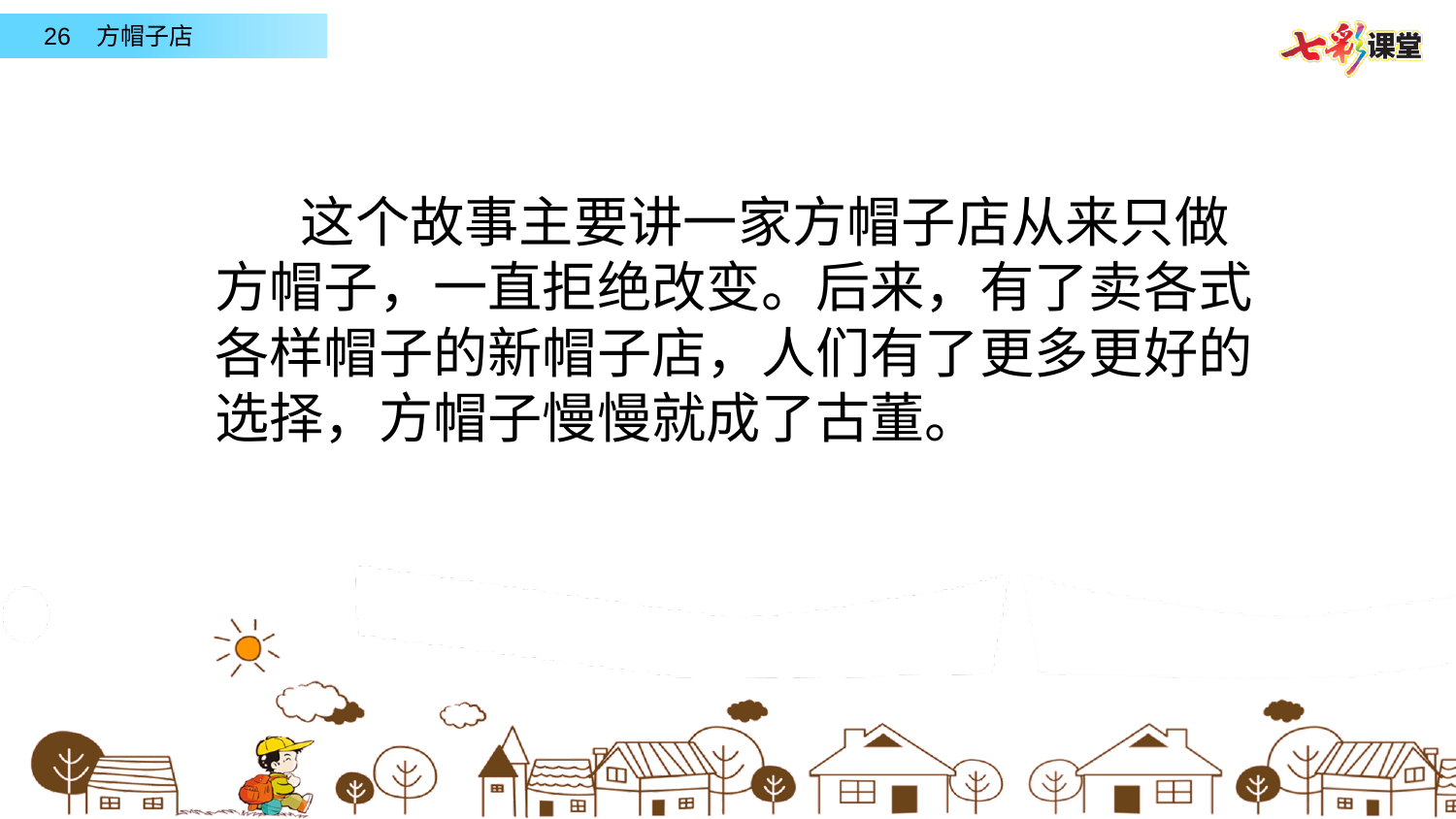

这个故事主要讲一家方帽子店从来只做方帽子，一直拒绝改变。后来，有了卖各式各样帽子的新帽子店，人们有了更多更好的选择，方帽子慢慢就成了古董。